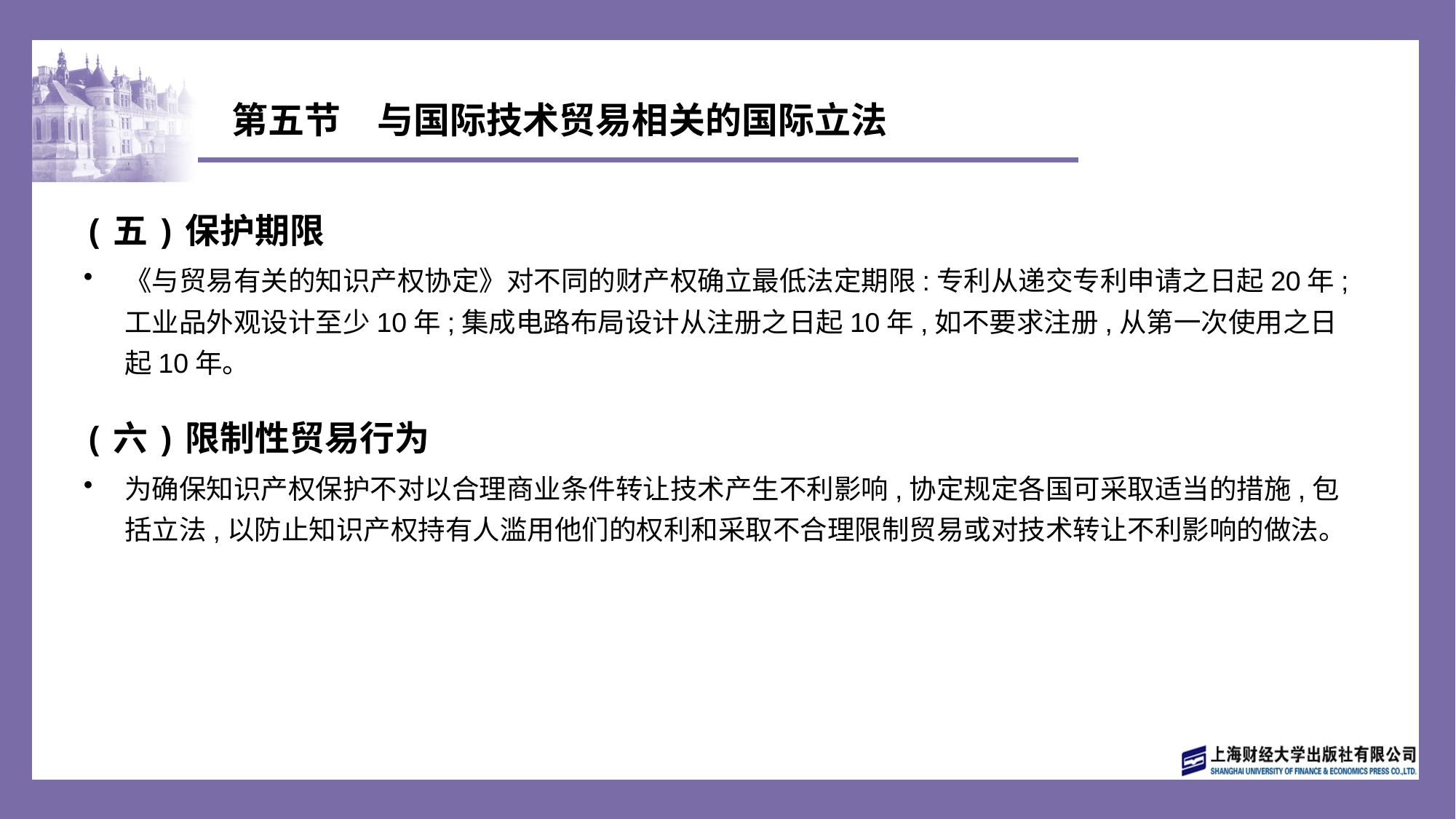

# 第五节　与国际技术贸易相关的国际立法
(五)保护期限
《与贸易有关的知识产权协定》对不同的财产权确立最低法定期限:专利从递交专利申请之日起20年;工业品外观设计至少10年;集成电路布局设计从注册之日起10年,如不要求注册,从第一次使用之日起10年。
(六)限制性贸易行为
为确保知识产权保护不对以合理商业条件转让技术产生不利影响,协定规定各国可采取适当的措施,包括立法,以防止知识产权持有人滥用他们的权利和采取不合理限制贸易或对技术转让不利影响的做法。